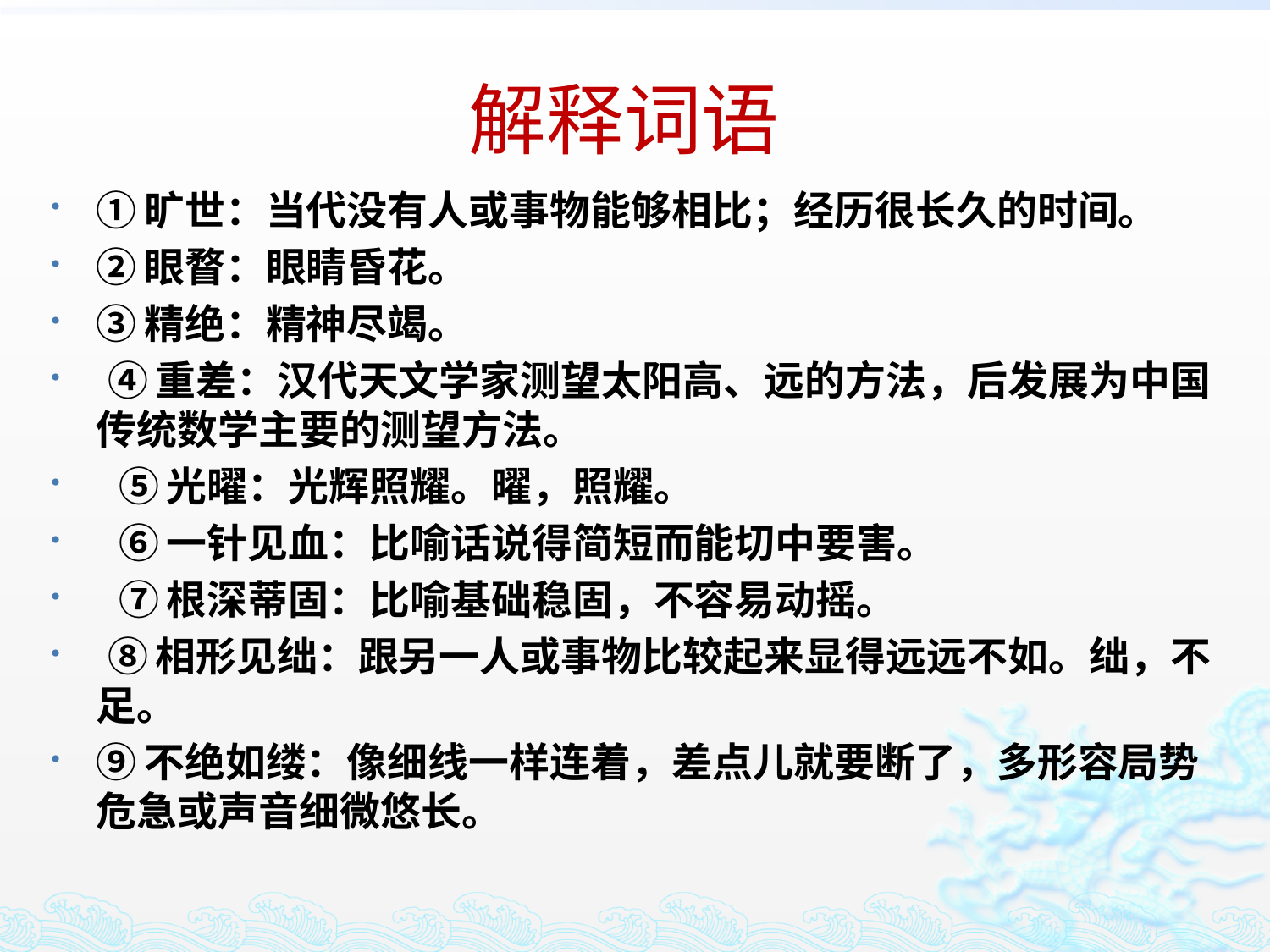

# 解释词语
①旷世：当代没有人或事物能够相比；经历很长久的时间。
②眼瞀：眼睛昏花。
③精绝：精神尽竭。
 ④重差：汉代天文学家测望太阳高、远的方法，后发展为中国传统数学主要的测望方法。
  ⑤光曜：光辉照耀。曜，照耀。
  ⑥一针见血：比喻话说得简短而能切中要害。
  ⑦根深蒂固：比喻基础稳固，不容易动摇。
 ⑧相形见绌：跟另一人或事物比较起来显得远远不如。绌，不足。
⑨不绝如缕：像细线一样连着，差点儿就要断了，多形容局势危急或声音细微悠长。